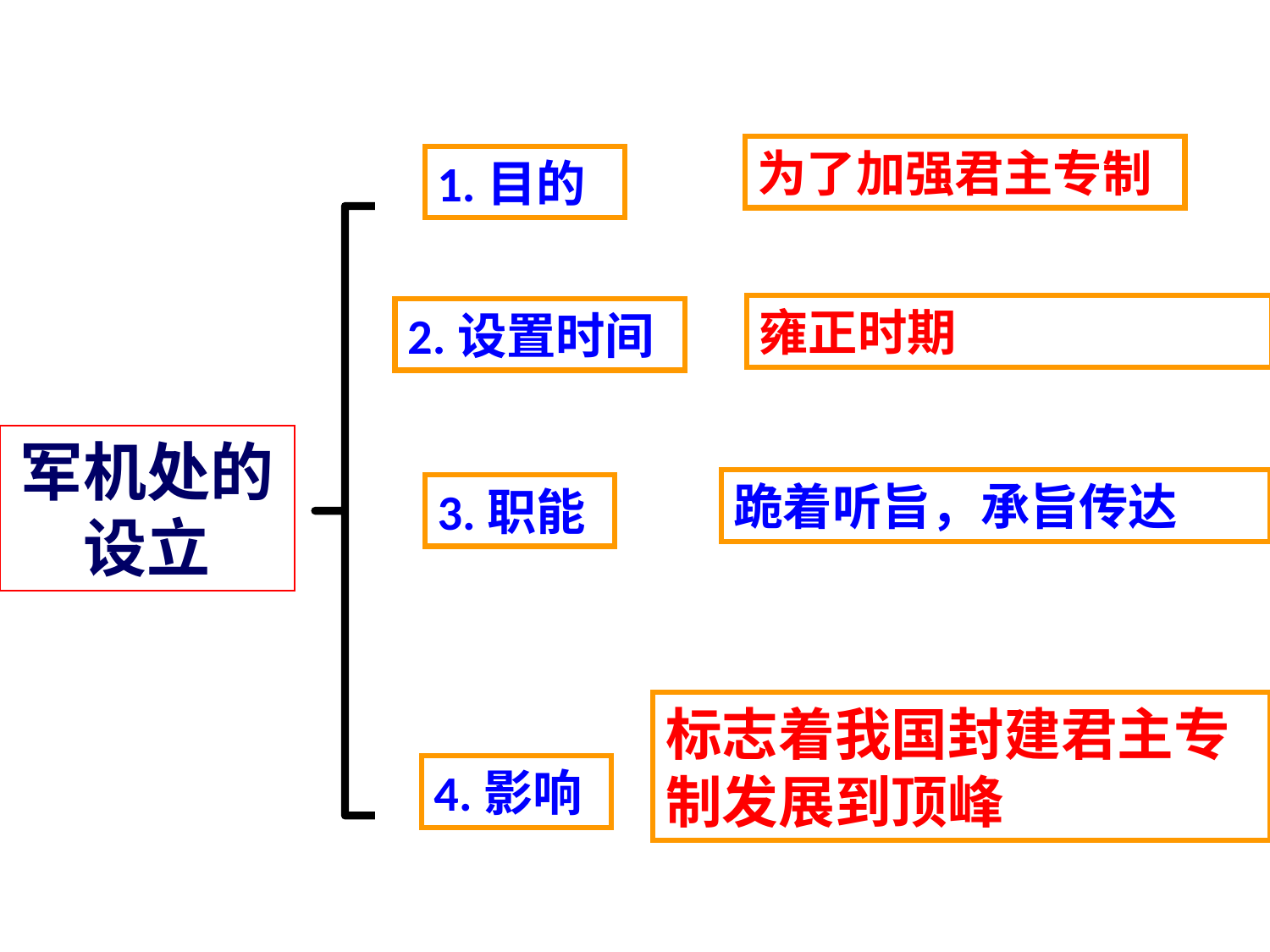

为了加强君主专制
1.目的

雍正时期
2.设置时间
军机处的设立
跪着听旨，承旨传达
3.职能
标志着我国封建君主专制发展到顶峰
4.影响